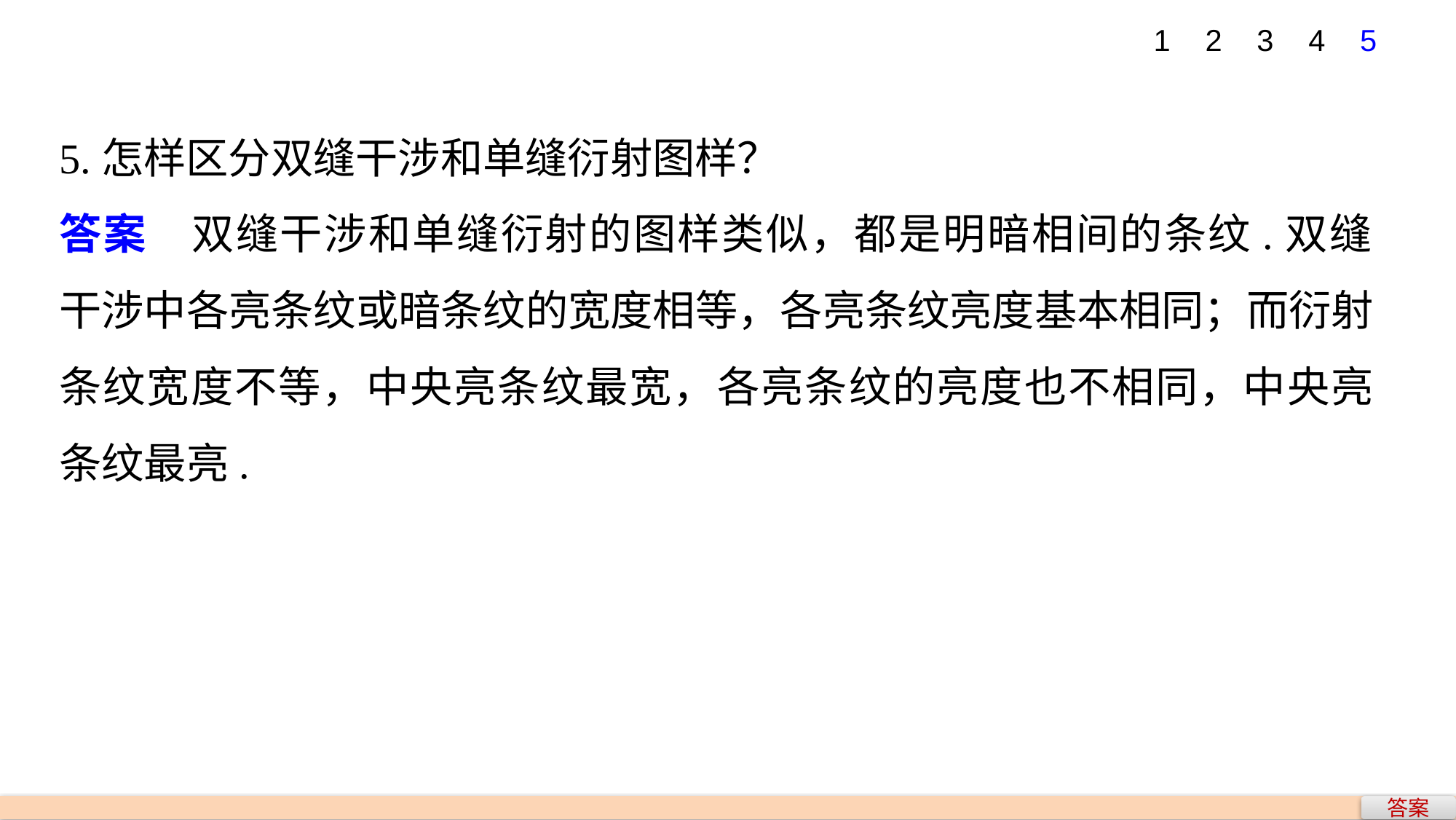

1
2
3
4
5
5.怎样区分双缝干涉和单缝衍射图样？
答案　双缝干涉和单缝衍射的图样类似，都是明暗相间的条纹.双缝干涉中各亮条纹或暗条纹的宽度相等，各亮条纹亮度基本相同；而衍射条纹宽度不等，中央亮条纹最宽，各亮条纹的亮度也不相同，中央亮条纹最亮.

答案